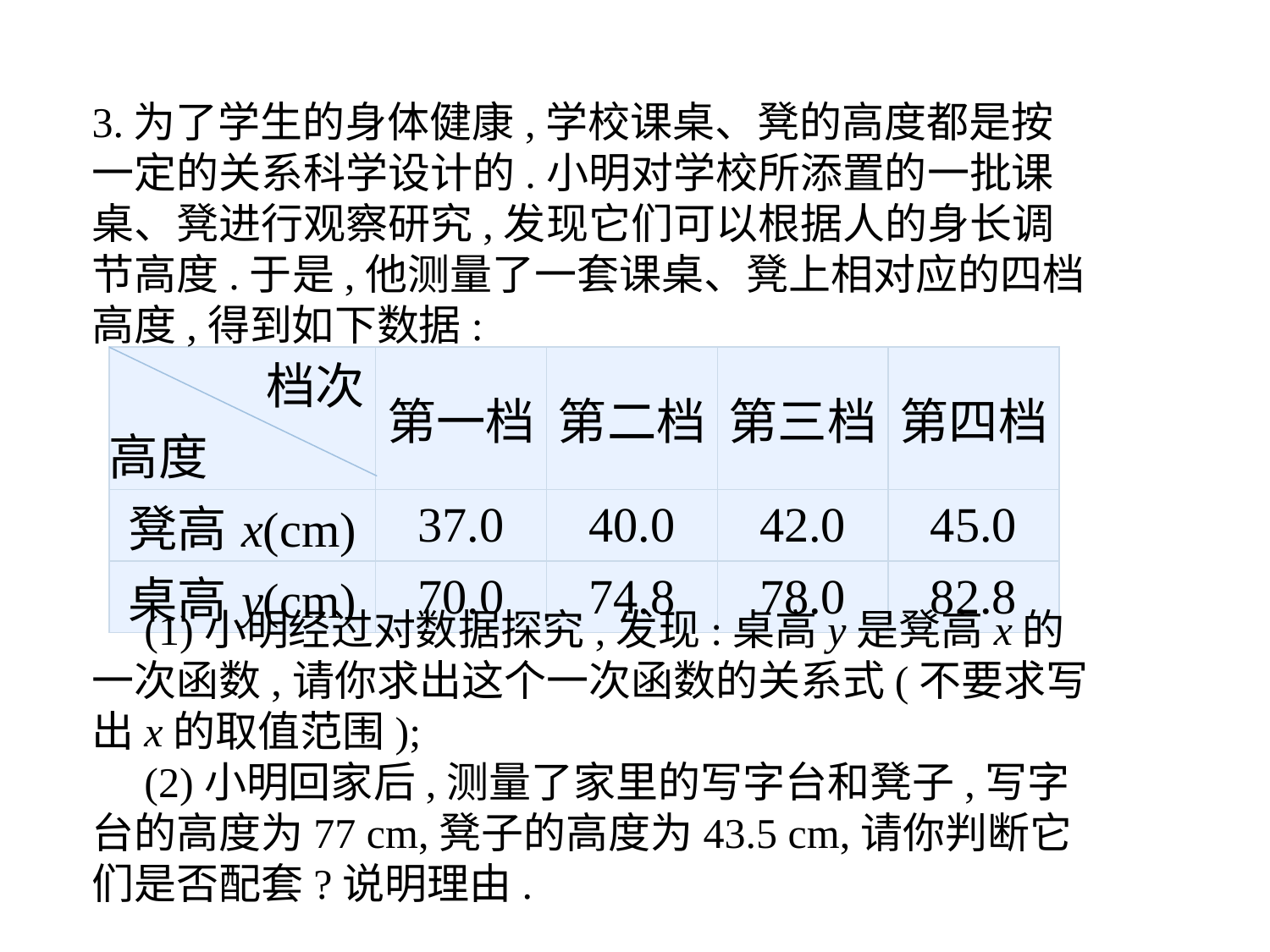

3.为了学生的身体健康,学校课桌、凳的高度都是按一定的关系科学设计的.小明对学校所添置的一批课桌、凳进行观察研究,发现它们可以根据人的身长调节高度.于是,他测量了一套课桌、凳上相对应的四档高度,得到如下数据:

　(1)小明经过对数据探究,发现:桌高y是凳高x的一次函数,请你求出这个一次函数的关系式(不要求写出x的取值范围);
　(2)小明回家后,测量了家里的写字台和凳子,写字台的高度为77 cm,凳子的高度为43.5 cm,请你判断它们是否配套?说明理由.
| 档次 高度 | 第一档 | 第二档 | 第三档 | 第四档 |
| --- | --- | --- | --- | --- |
| 凳高x(cm) | 37.0 | 40.0 | 42.0 | 45.0 |
| 桌高y(cm) | 70.0 | 74.8 | 78.0 | 82.8 |